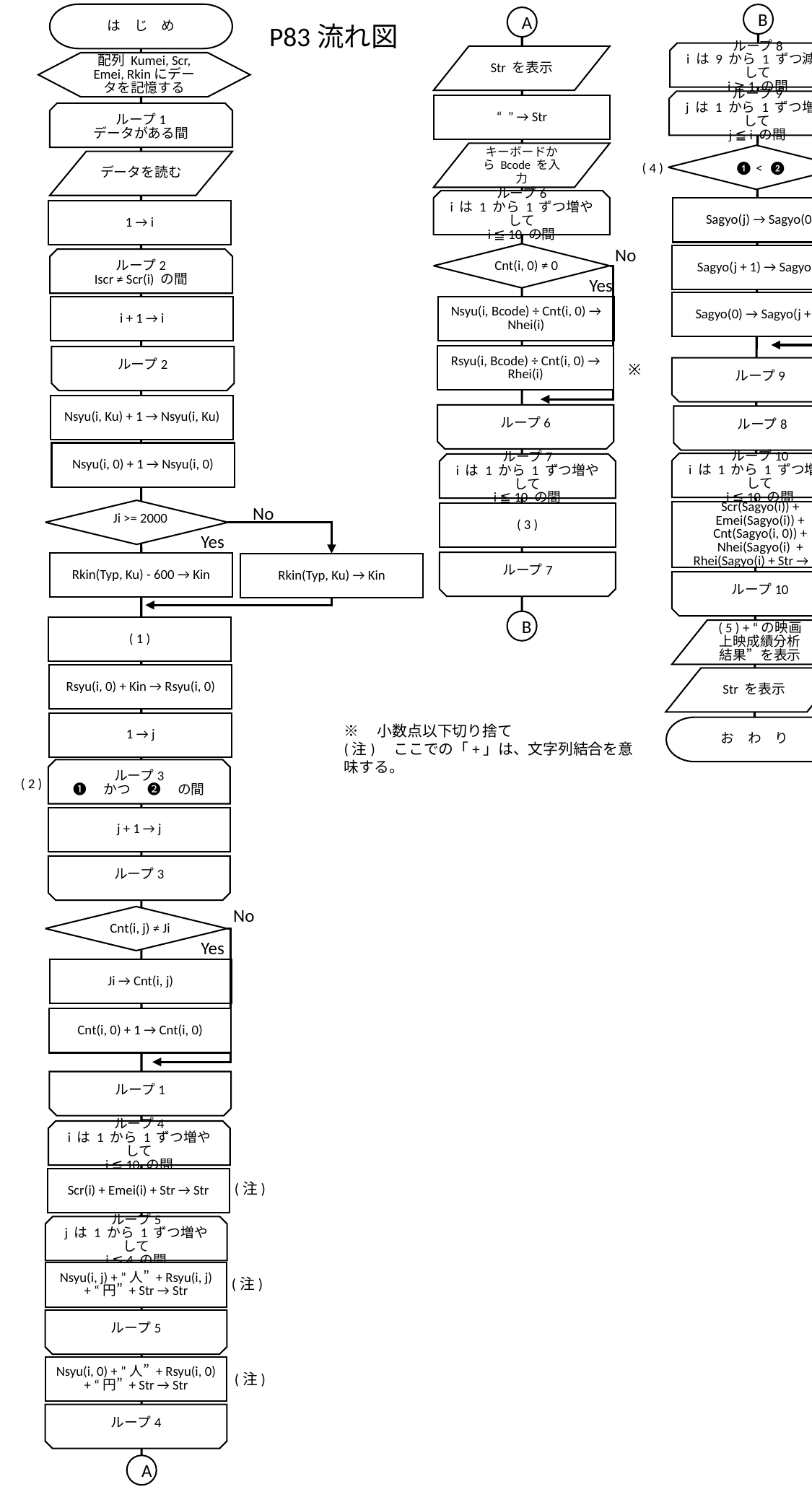

は　じ　め
B
A
P83流れ図
ループ8
i は 9 から 1 ずつ減らして
i ≧ 1 の間
Str を表示
配列 Kumei, Scr, Emei, Rkinにデータを記憶する
ループ9
j は 1 から 1 ずつ増やして
j ≦ i の間
“  ” → Str
ループ1
データがある間
No
キーボードから Bcode を入力

データを読む
( 4 )
❶ <  ❷
Yes
ループ6
i は 1 から 1 ずつ増やして
i ≦ 10 の間
Sagyo(j) → Sagyo(0)
1 → i
No

Sagyo(j + 1) → Sagyo(j)
ループ2
Iscr ≠ Scr(i) の間
Cnt(i, 0) ≠ 0
Yes
Sagyo(0) → Sagyo(j + 1)
Nsyu(i, Bcode) ÷ Cnt(i, 0) → Nhei(i)
i + 1 → i
Rsyu(i, Bcode) ÷ Cnt(i, 0) → Rhei(i)

ループ2
※

ループ9
Nsyu(i, Ku) + 1 → Nsyu(i, Ku)

ループ6

ループ8
Nsyu(i, 0) + 1 → Nsyu(i, 0)
ループ10
i は 1 から 1 ずつ増やして
j ≦ 10 の間
ループ7
i は 1 から 1 ずつ増やして
i ≦ 10 の間
No

Scr(Sagyo(i)) + Emei(Sagyo(i)) + Cnt(Sagyo(i, 0)) + Nhei(Sagyo(i)  + Rhei(Sagyo(i) + Str → Str
( 3 )
Ji >= 2000
(注)
Yes

ループ7
Rkin(Typ, Ku) - 600 → Kin
Rkin(Typ, Ku) → Kin

ループ10
B
( 1 )
( 5 ) + “の映画上映成績分析結果”を表示
Rsyu(i, 0) + Kin → Rsyu(i, 0)
Str を表示
1 → j
※　小数点以下切り捨て
(注)　ここでの「+」は、文字列結合を意味する。
お　わ　り
ループ3
❶　かつ 　❷　 の間
( 2 )
j + 1 → j

ループ3
No

Cnt(i, j) ≠ Ji
Yes
Ji → Cnt(i, j)
Cnt(i, 0) + 1 → Cnt(i, 0)

ループ1
ループ4
i は 1 から 1 ずつ増やして
i ≦ 10 の間
Scr(i) + Emei(i) + Str → Str
(注)
ループ5
j は 1 から 1 ずつ増やして
j ≦ 4 の間
Nsyu(i, j) + ”人” + Rsyu(i, j) + “円” + Str → Str
(注)

ループ5
Nsyu(i, 0) + ”人” + Rsyu(i, 0) + “円” + Str → Str
(注)

ループ4
A